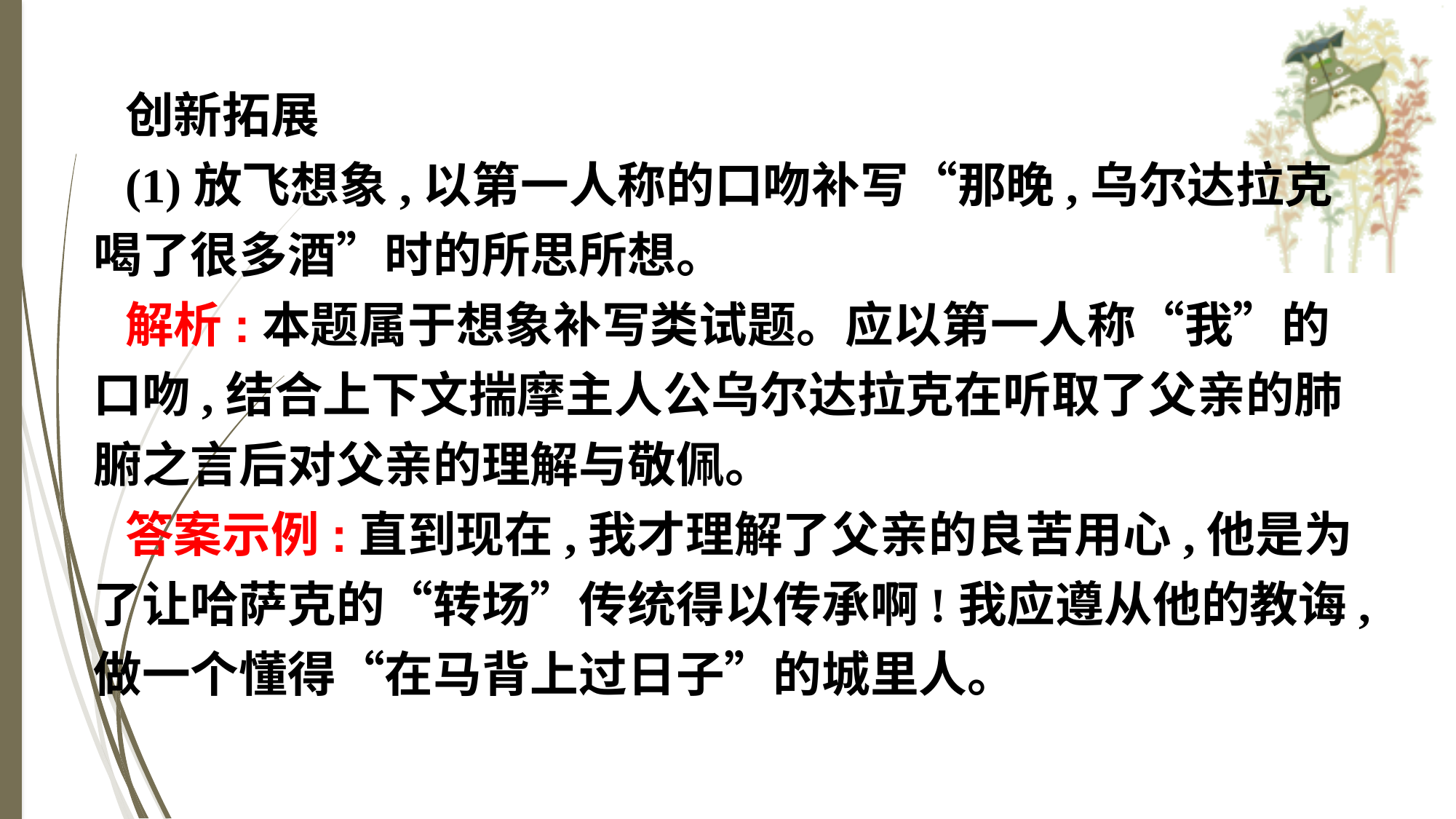

创新拓展
(1)放飞想象,以第一人称的口吻补写“那晚,乌尔达拉克喝了很多酒”时的所思所想。
解析:本题属于想象补写类试题。应以第一人称“我”的口吻,结合上下文揣摩主人公乌尔达拉克在听取了父亲的肺腑之言后对父亲的理解与敬佩。
答案示例:直到现在,我才理解了父亲的良苦用心,他是为了让哈萨克的“转场”传统得以传承啊!我应遵从他的教诲,做一个懂得“在马背上过日子”的城里人。